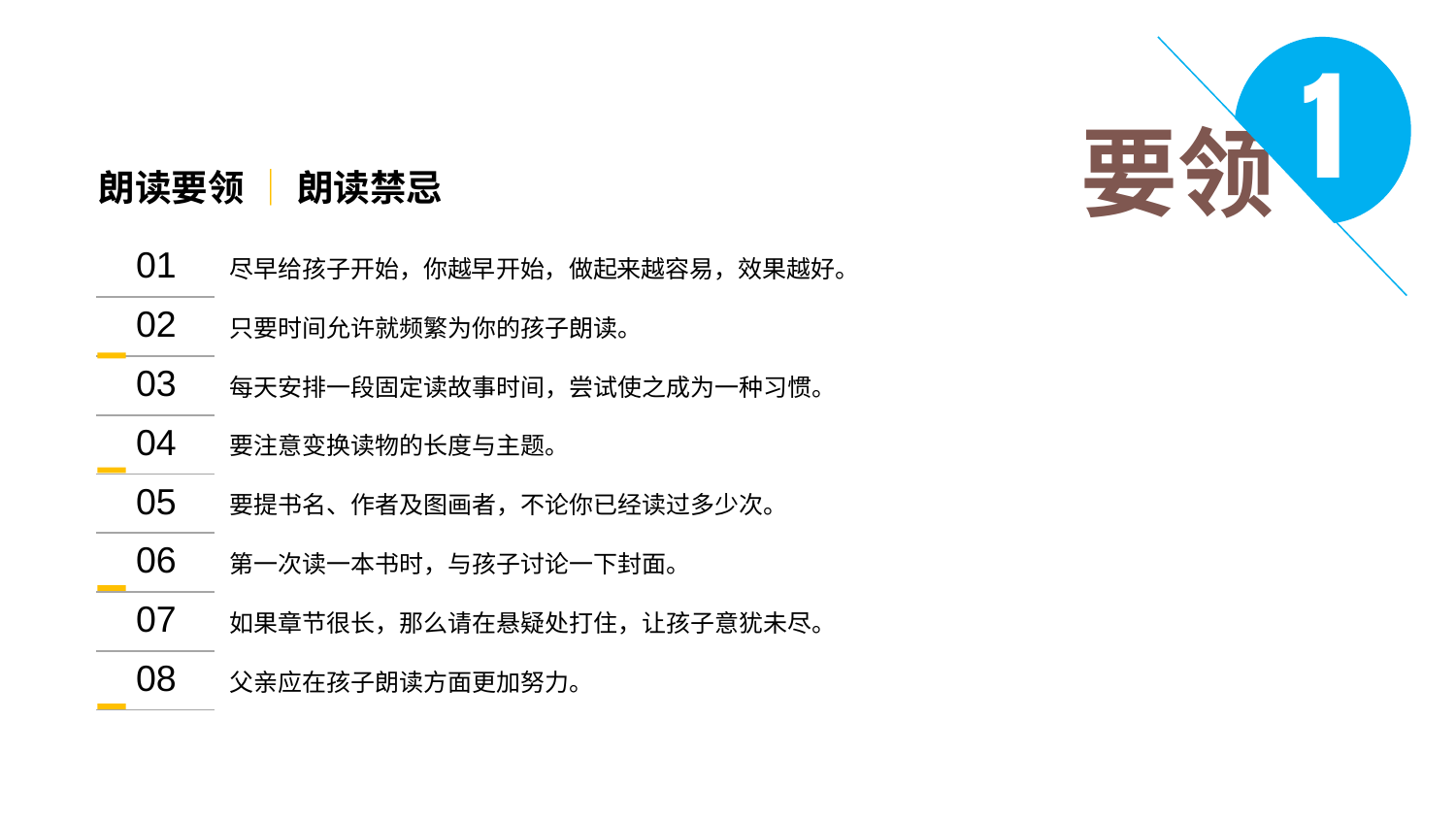

1
要领
朗读要领 │ 朗读禁忌
| 01 | 尽早给孩子开始，你越早开始，做起来越容易，效果越好。 |
| --- | --- |
| 02 | 只要时间允许就频繁为你的孩子朗读。 |
| 03 | 每天安排一段固定读故事时间，尝试使之成为一种习惯。 |
| 04 | 要注意变换读物的长度与主题。 |
| 05 | 要提书名、作者及图画者，不论你已经读过多少次。 |
| 06 | 第一次读一本书时，与孩子讨论一下封面。 |
| 07 | 如果章节很长，那么请在悬疑处打住，让孩子意犹未尽。 |
| 08 | 父亲应在孩子朗读方面更加努力。 |